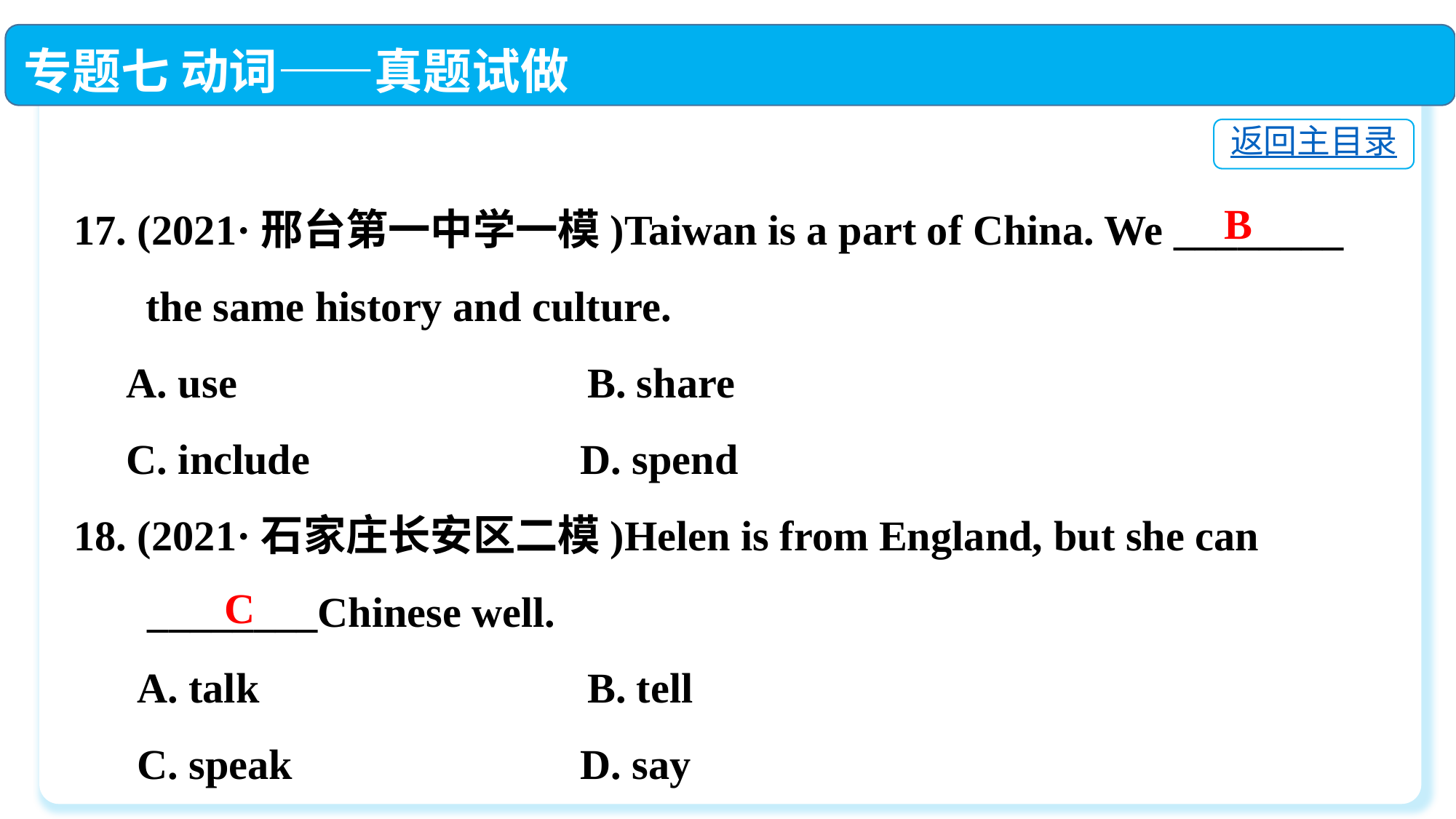

专题七 动词——真题试做

返回主目录
17. (2021·邢台第一中学一模)Taiwan is a part of China. We ________
　  the same history and culture.
     A. use	                            B. share
     C. include	                 D. spend
18. (2021·石家庄长安区二模)Helen is from England, but she can
       ________Chinese well.
      A. talk	                            B. tell
      C. speak	                 D. say
B
C